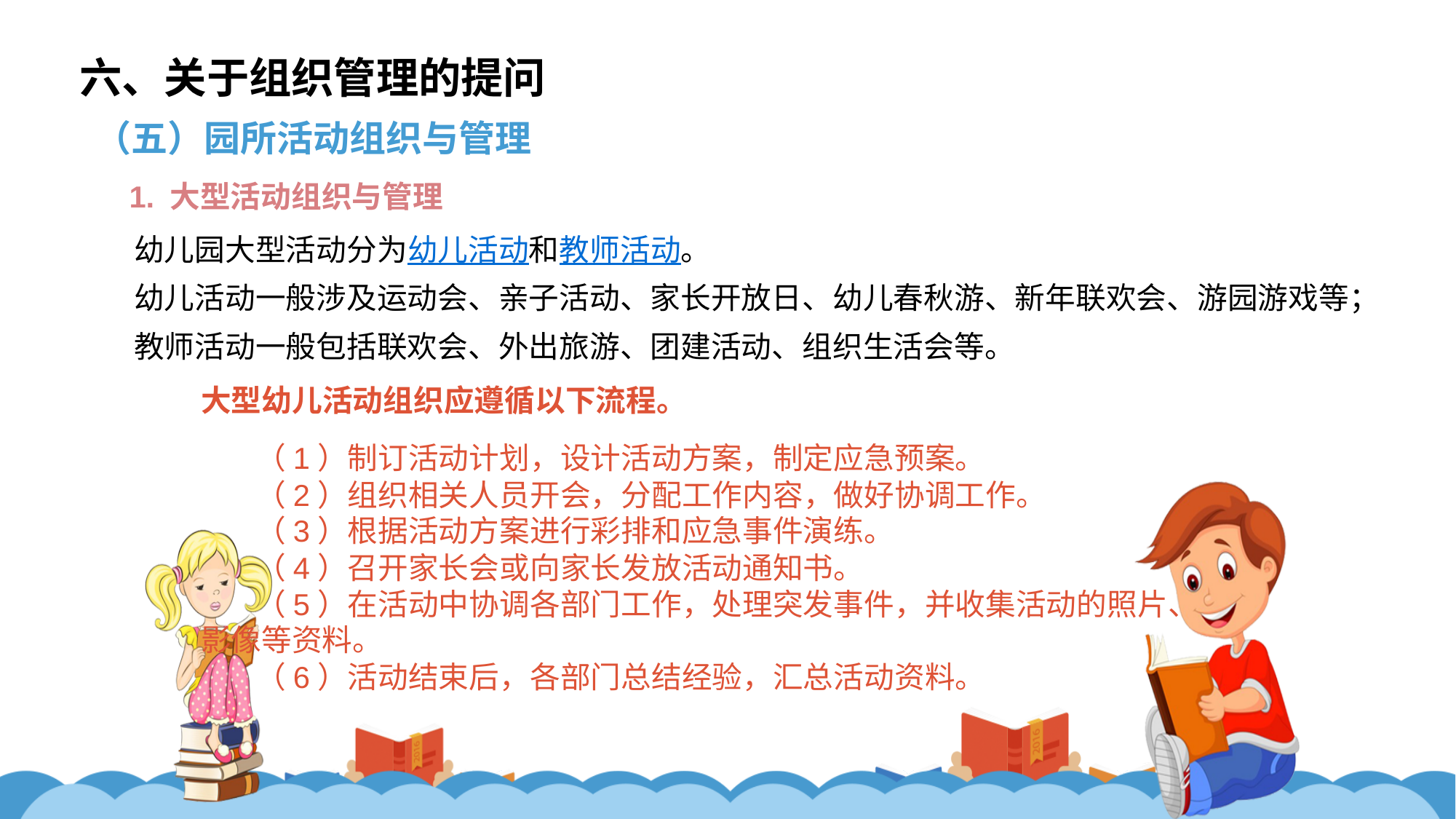

六、关于组织管理的提问
（五）园所活动组织与管理
1. 大型活动组织与管理
幼儿园大型活动分为幼儿活动和教师活动。
幼儿活动一般涉及运动会、亲子活动、家长开放日、幼儿春秋游、新年联欢会、游园游戏等；
教师活动一般包括联欢会、外出旅游、团建活动、组织生活会等。
大型幼儿活动组织应遵循以下流程。
（1）制订活动计划，设计活动方案，制定应急预案。
（2）组织相关人员开会，分配工作内容，做好协调工作。
（3）根据活动方案进行彩排和应急事件演练。
（4）召开家长会或向家长发放活动通知书。
（5）在活动中协调各部门工作，处理突发事件，并收集活动的照片、影像等资料。
（6）活动结束后，各部门总结经验，汇总活动资料。